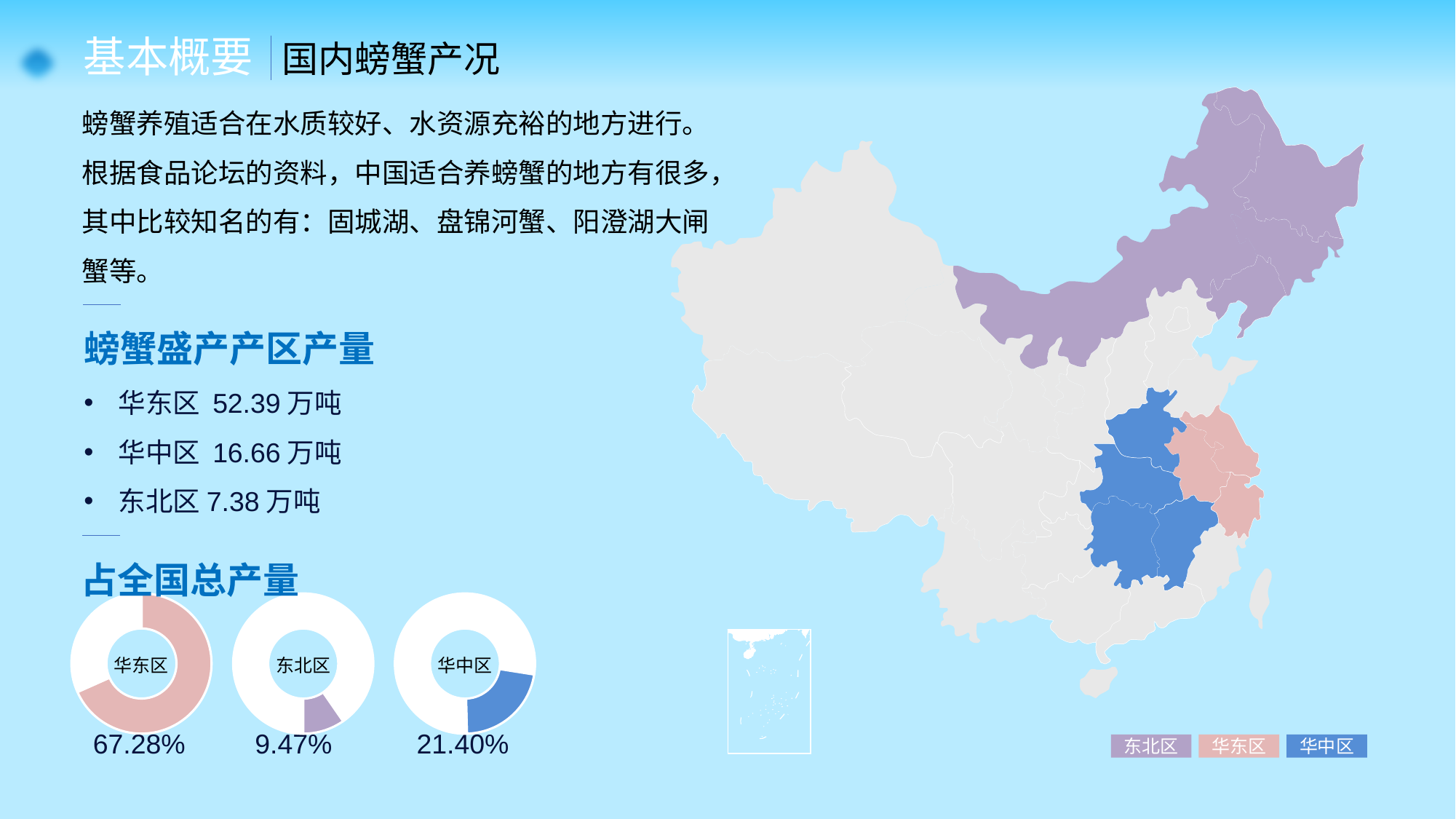

基本概要   国内螃蟹产况

螃蟹养殖适合在水质较好、水资源充裕的地方进行。根据食品论坛的资料，中国适合养螃蟹的地方有很多，其中比较知名的有：固城湖、盘锦河蟹、阳澄湖大闸蟹等。

螃蟹盛产产区产量
华东区 52.39万吨
华中区 16.66万吨
东北区7.38万吨

占全国总产量

### Chart

| Category | 销售额 |
|---|---|
| 华东区 | 52.39 |
| 华中区 | 16.9 |
| 东北区 | 7.38 |
华东区
67.28%

### Chart

| Category | 销售额 |
|---|---|
| 华东区 | 52.39 |
| 华中区 | 16.9 |
| 东北区 | 7.38 |
东北区
9.47%

### Chart

| Category | 销售额 |
|---|---|
| 华东区 | 52.39 |
| 华中区 | 16.9 |
| 东北区 | 7.38 |
华中区
21.40%

东北区
华东区
华中区